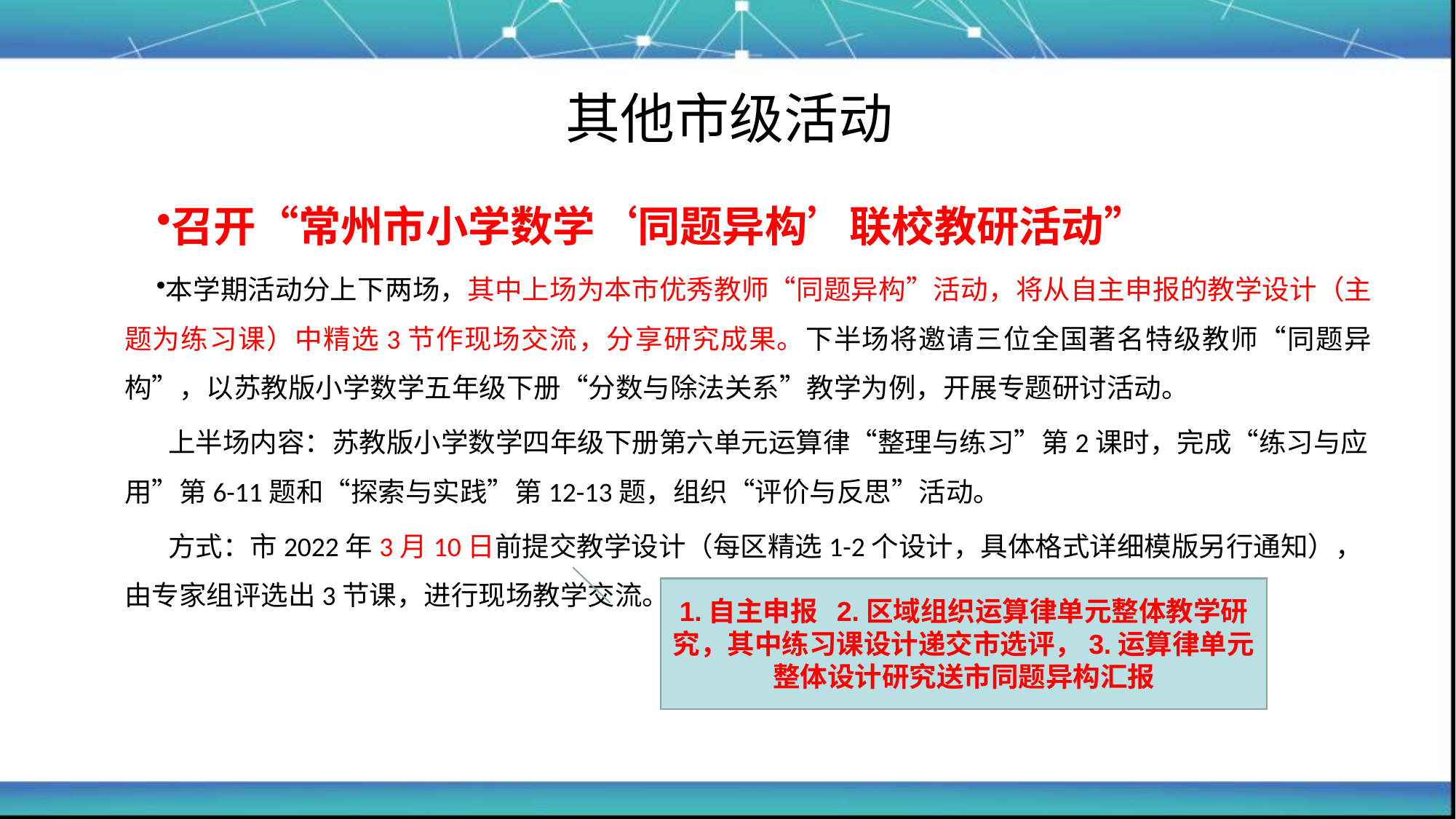

# 其他市级活动
召开“常州市小学数学‘同题异构’联校教研活动”
本学期活动分上下两场，其中上场为本市优秀教师“同题异构”活动，将从自主申报的教学设计（主题为练习课）中精选3节作现场交流，分享研究成果。下半场将邀请三位全国著名特级教师“同题异构”，以苏教版小学数学五年级下册“分数与除法关系”教学为例，开展专题研讨活动。
      上半场内容：苏教版小学数学四年级下册第六单元运算律“整理与练习”第2课时，完成“练习与应用”第6-11题和“探索与实践”第12-13题，组织“评价与反思”活动。
      方式：市2022年3月10日前提交教学设计（每区精选1-2个设计，具体格式详细模版另行通知），由专家组评选出3节课，进行现场教学交流。

1.自主申报  2.区域组织运算律单元整体教学研究，其中练习课设计递交市选评，3.运算律单元整体设计研究送市同题异构汇报